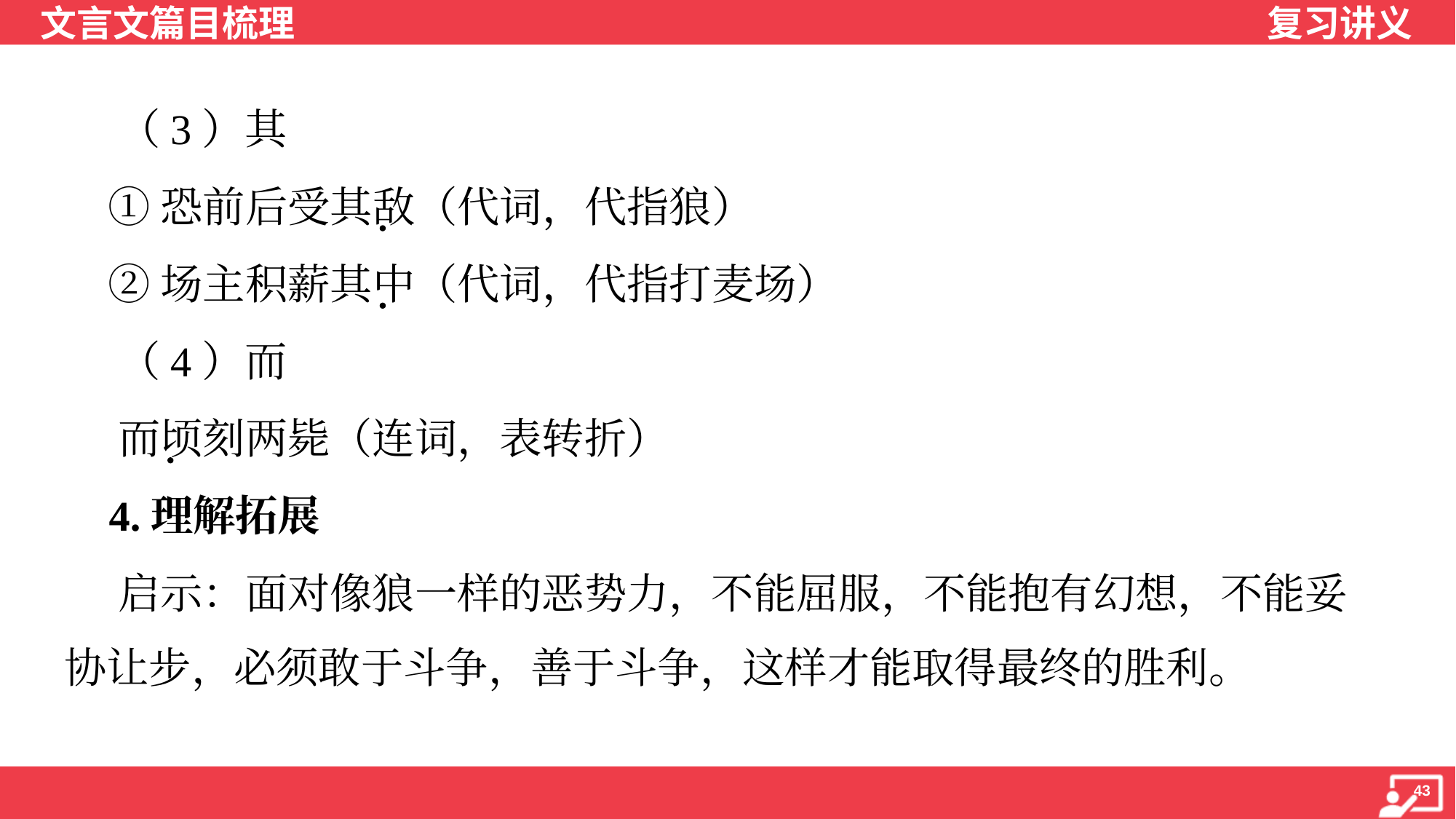

（3）其
    ①恐前后受其敌（代词，代指狼）
    ②场主积薪其中（代词，代指打麦场）
    （4）而
    而顷刻两毙（连词，表转折）
    4.理解拓展
    启示：面对像狼一样的恶势力，不能屈服，不能抱有幻想，不能妥
协让步，必须敢于斗争，善于斗争，这样才能取得最终的胜利。